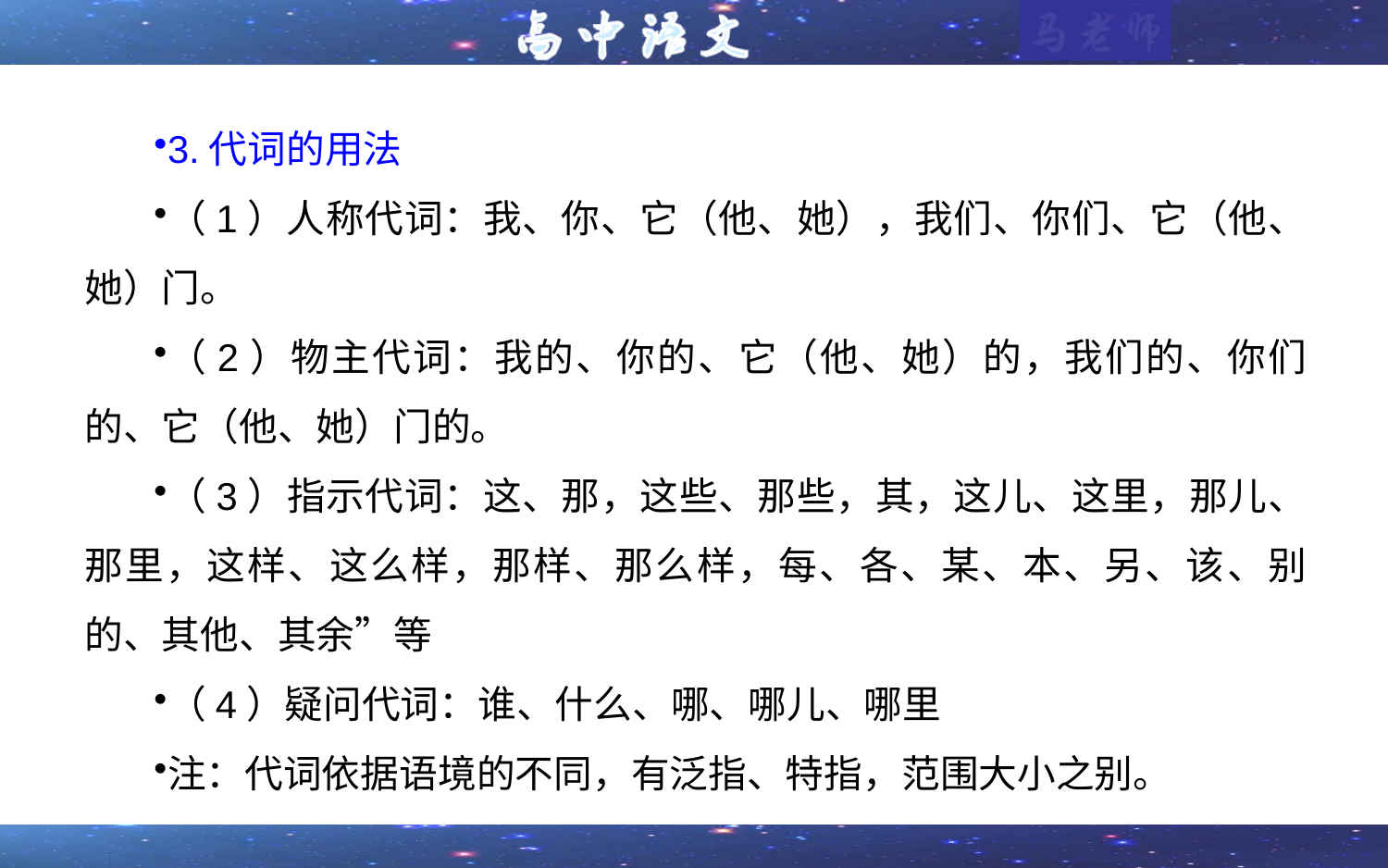

3.代词的用法
（1）人称代词：我、你、它（他、她），我们、你们、它（他、她）门。
（2）物主代词：我的、你的、它（他、她）的，我们的、你们的、它（他、她）门的。
（3）指示代词：这、那，这些、那些，其，这儿、这里，那儿、那里，这样、这么样，那样、那么样，每、各、某、本、另、该、别的、其他、其余”等
（4）疑问代词：谁、什么、哪、哪儿、哪里
注：代词依据语境的不同，有泛指、特指，范围大小之别。